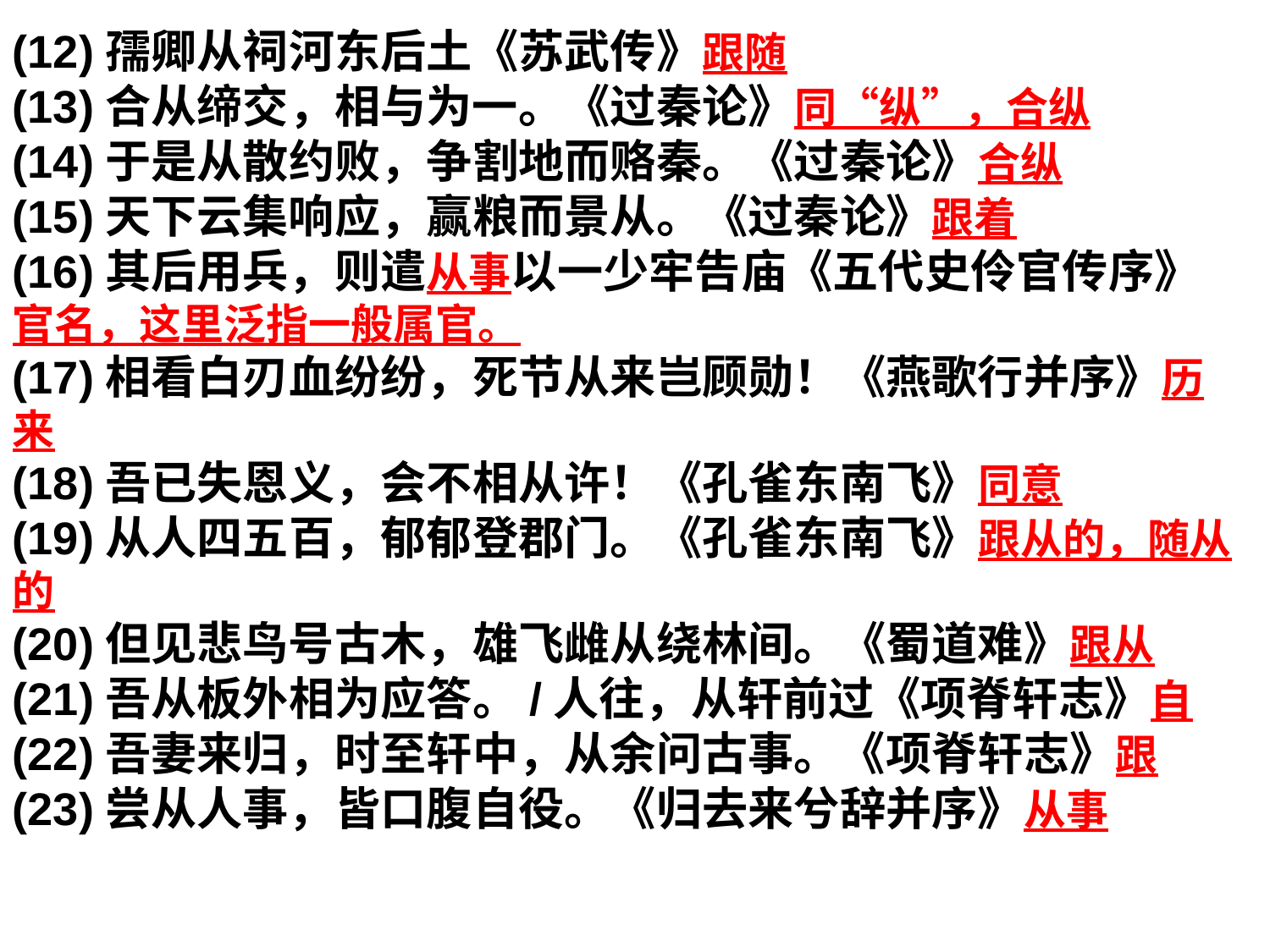

(12)孺卿从祠河东后土《苏武传》跟随
(13)合从缔交，相与为一。《过秦论》同“纵”，合纵
(14)于是从散约败，争割地而赂秦。《过秦论》合纵
(15)天下云集响应，赢粮而景从。《过秦论》跟着
(16)其后用兵，则遣从事以一少牢告庙《五代史伶官传序》官名，这里泛指一般属官。
(17)相看白刃血纷纷，死节从来岂顾勋！《燕歌行并序》历来
(18)吾已失恩义，会不相从许！《孔雀东南飞》同意
(19)从人四五百，郁郁登郡门。《孔雀东南飞》跟从的，随从的
(20)但见悲鸟号古木，雄飞雌从绕林间。《蜀道难》跟从
(21)吾从板外相为应答。/人往，从轩前过《项脊轩志》自
(22)吾妻来归，时至轩中，从余问古事。《项脊轩志》跟
(23)尝从人事，皆口腹自役。《归去来兮辞并序》从事